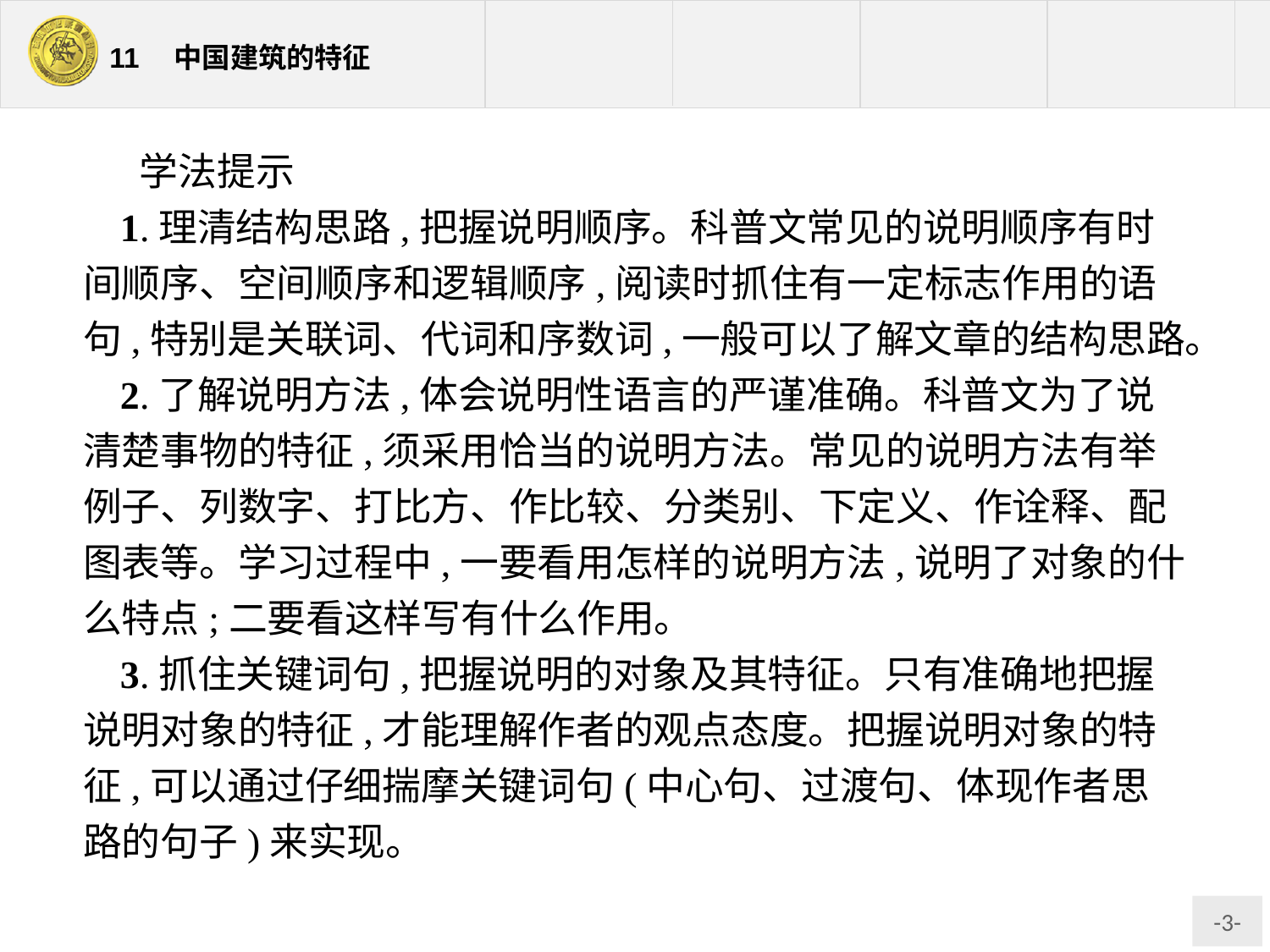

学法提示
1.理清结构思路,把握说明顺序。科普文常见的说明顺序有时间顺序、空间顺序和逻辑顺序,阅读时抓住有一定标志作用的语句,特别是关联词、代词和序数词,一般可以了解文章的结构思路。
2.了解说明方法,体会说明性语言的严谨准确。科普文为了说清楚事物的特征,须采用恰当的说明方法。常见的说明方法有举例子、列数字、打比方、作比较、分类别、下定义、作诠释、配图表等。学习过程中,一要看用怎样的说明方法,说明了对象的什么特点;二要看这样写有什么作用。
3.抓住关键词句,把握说明的对象及其特征。只有准确地把握说明对象的特征,才能理解作者的观点态度。把握说明对象的特征,可以通过仔细揣摩关键词句(中心句、过渡句、体现作者思路的句子)来实现。